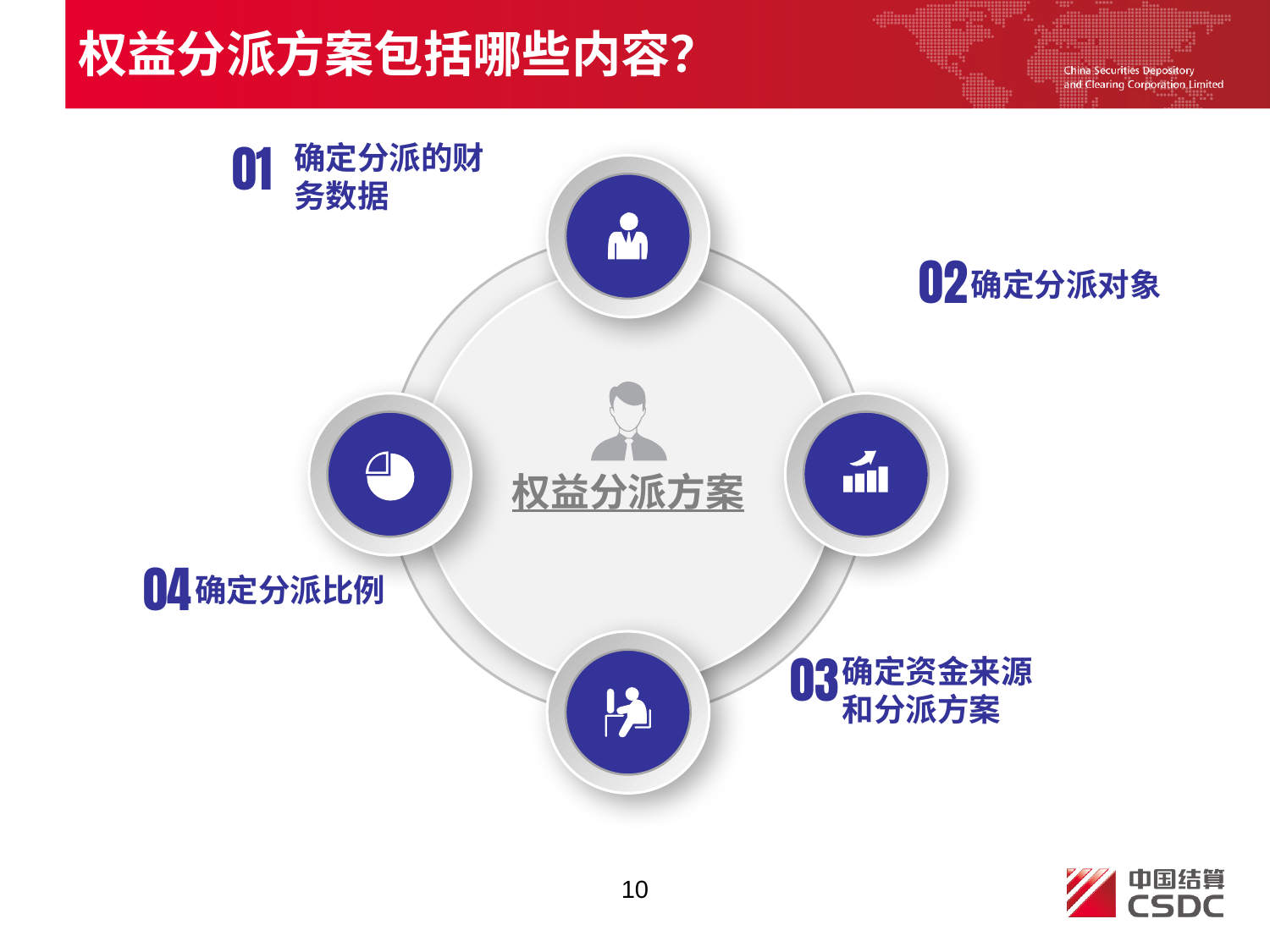

权益分派方案包括哪些内容？
确定分派的财务数据
01

02
确定分派对象

权益分派方案

04
确定分派比例

确定资金来源和分派方案
03
10